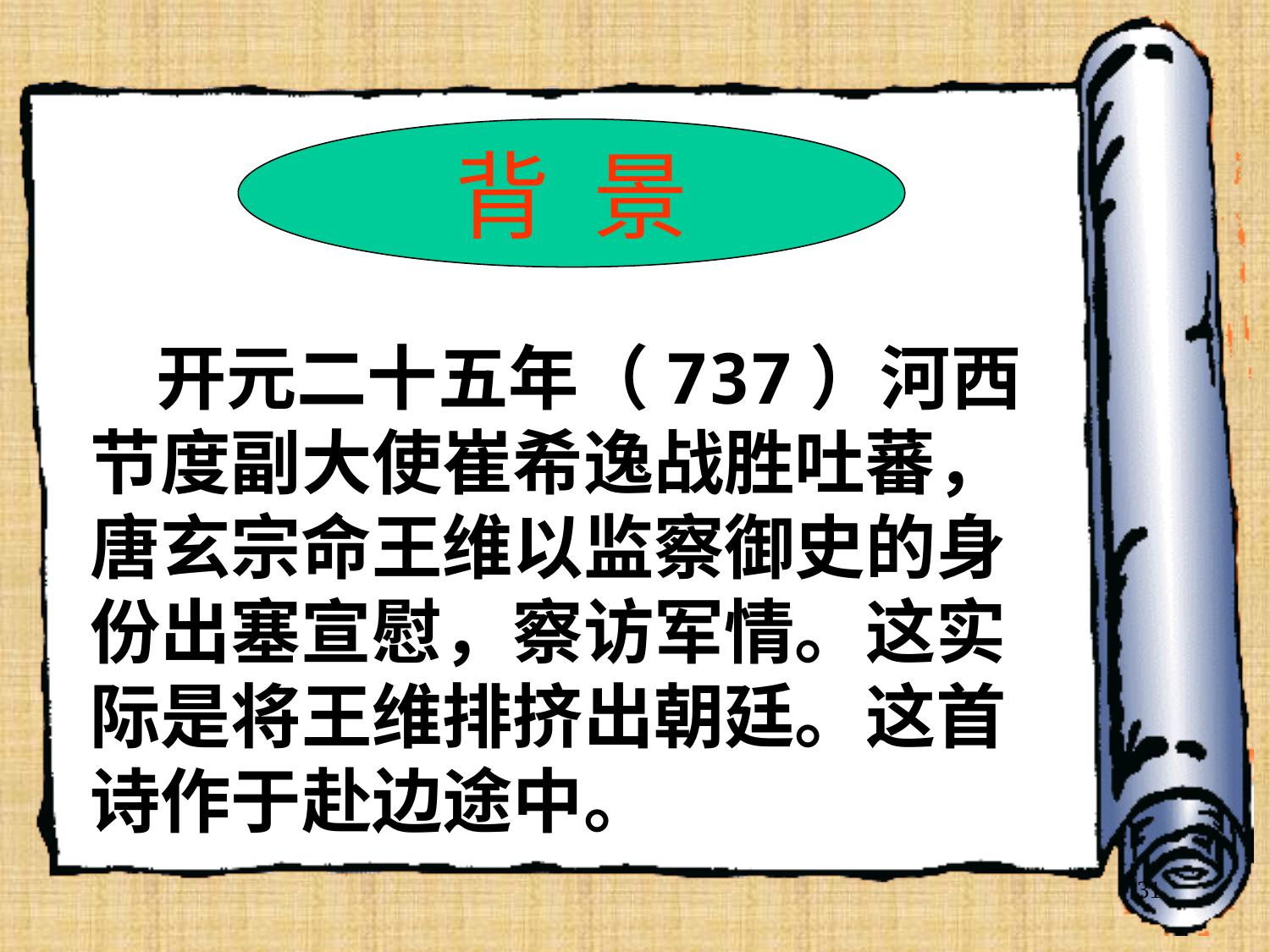

背  景
      开元二十五年（737）河西节度副大使崔希逸战胜吐蕃，唐玄宗命王维以监察御史的身份出塞宣慰，察访军情。这实际是将王维排挤出朝廷。这首诗作于赴边途中。
31